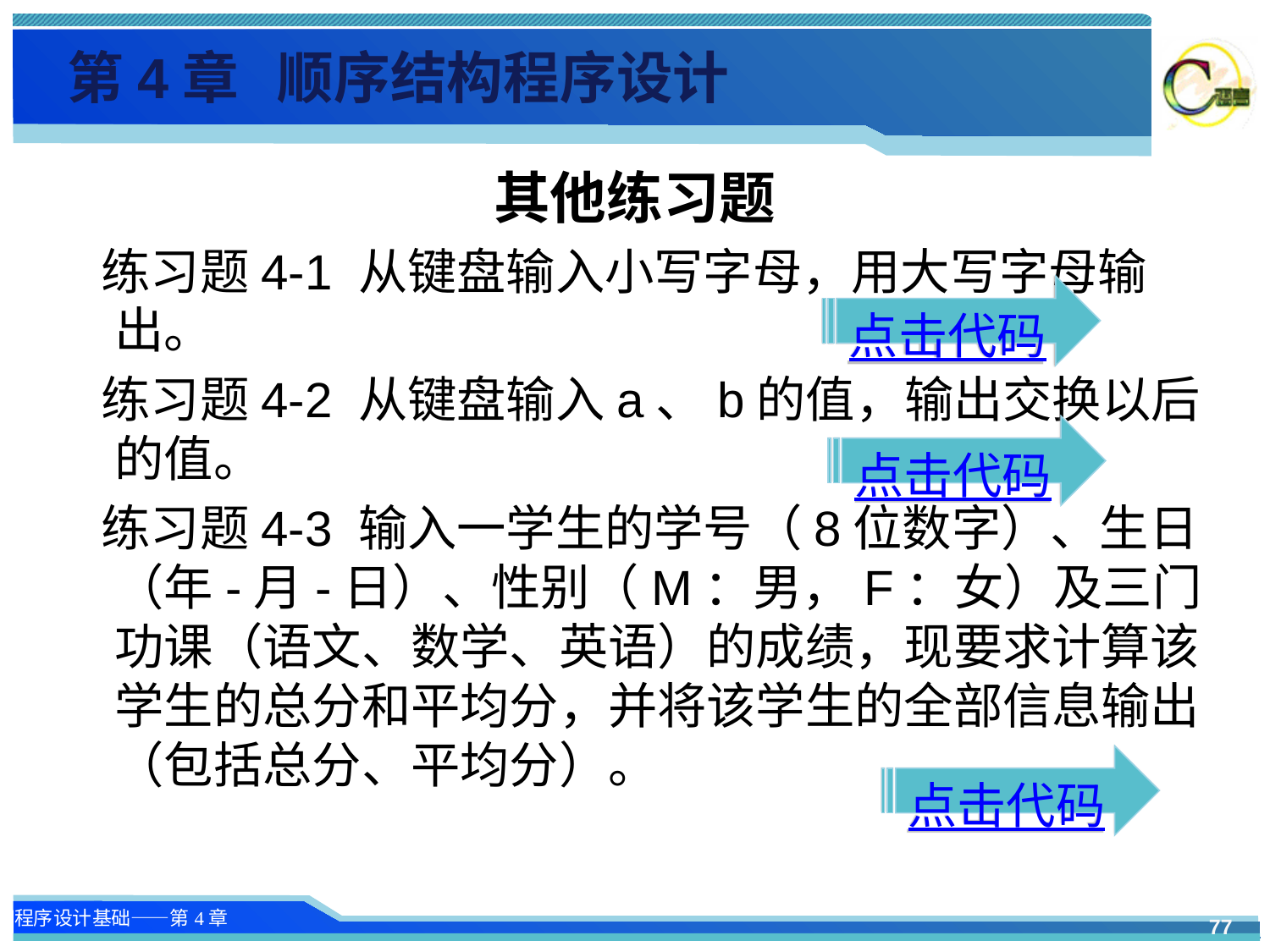

第4章   顺序结构程序设计

其他练习题
  练习题4-1 从键盘输入小写字母，用大写字母输出。
  练习题4-2 从键盘输入a、b的值，输出交换以后的值。
  练习题4-3 输入一学生的学号（8位数字）、生日（年-月-日）、性别（M：男，F：女）及三门功课（语文、数学、英语）的成绩，现要求计算该学生的总分和平均分，并将该学生的全部信息输出（包括总分、平均分）。
点击代码
点击代码
点击代码
77